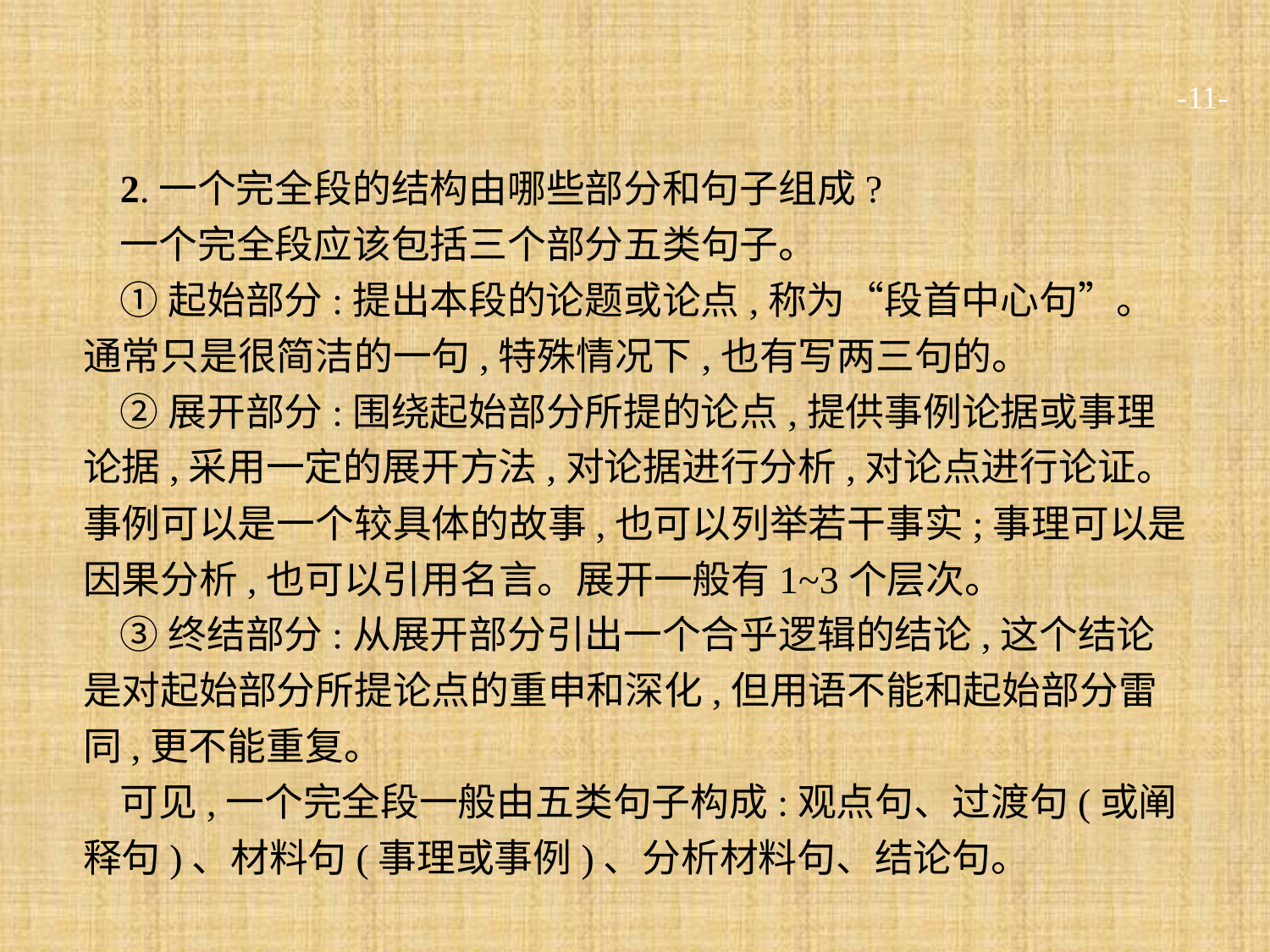

-11-
2.一个完全段的结构由哪些部分和句子组成?
一个完全段应该包括三个部分五类句子。
①起始部分:提出本段的论题或论点,称为“段首中心句”。通常只是很简洁的一句,特殊情况下,也有写两三句的。
②展开部分:围绕起始部分所提的论点,提供事例论据或事理论据,采用一定的展开方法,对论据进行分析,对论点进行论证。事例可以是一个较具体的故事,也可以列举若干事实;事理可以是因果分析,也可以引用名言。展开一般有1~3个层次。
③终结部分:从展开部分引出一个合乎逻辑的结论,这个结论是对起始部分所提论点的重申和深化,但用语不能和起始部分雷同,更不能重复。
可见,一个完全段一般由五类句子构成:观点句、过渡句(或阐释句)、材料句(事理或事例)、分析材料句、结论句。